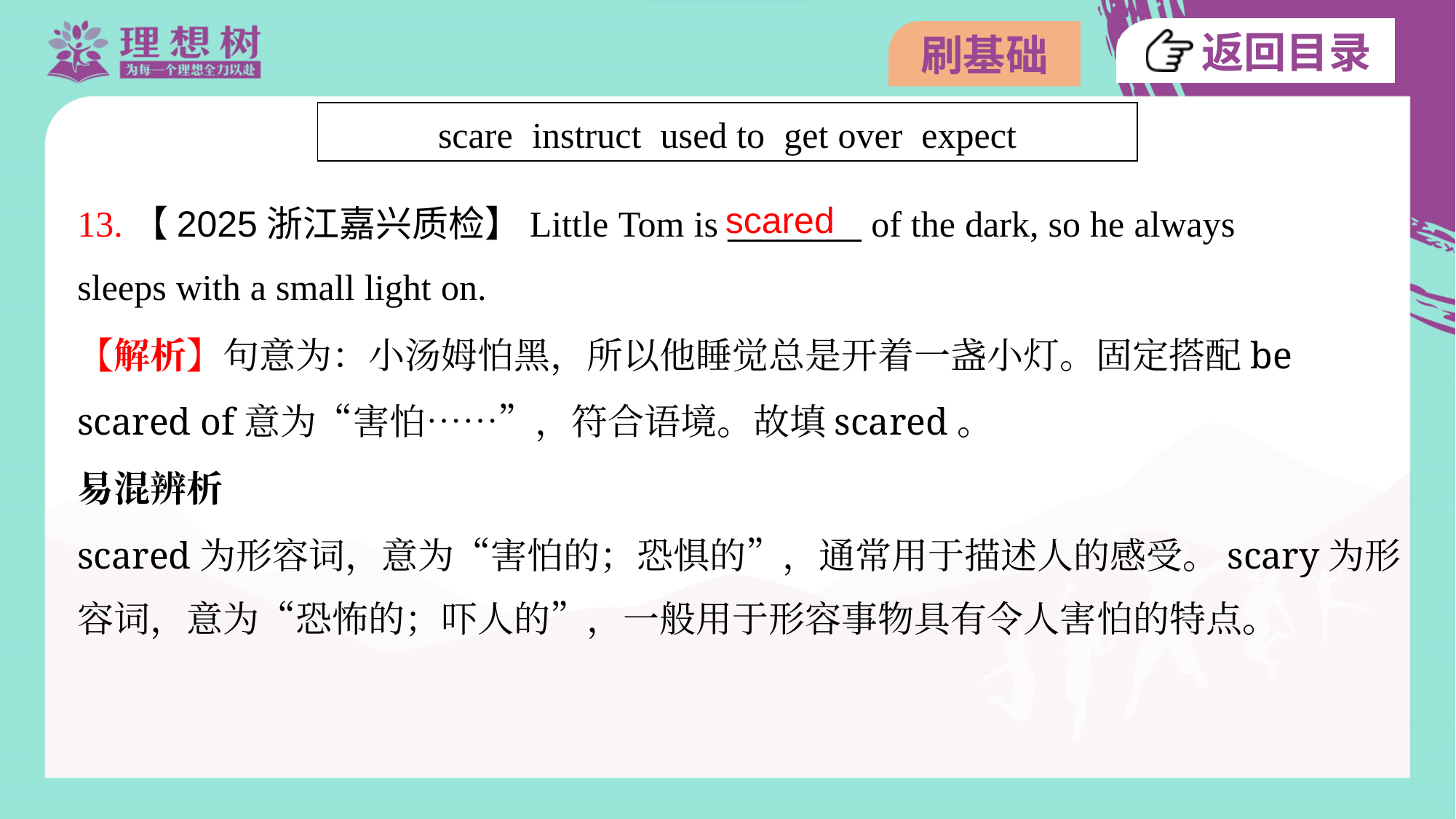

| scare instruct used to get over expect |
| --- |
scared
13.【2025浙江嘉兴质检】Little Tom is ________ of the dark, so he always
sleeps with a small light on.
【解析】句意为：小汤姆怕黑，所以他睡觉总是开着一盏小灯。固定搭配be
scared of意为“害怕……”，符合语境。故填scared。
易混辨析
scared为形容词，意为“害怕的；恐惧的”，通常用于描述人的感受。scary为形
容词，意为“恐怖的；吓人的”，一般用于形容事物具有令人害怕的特点。